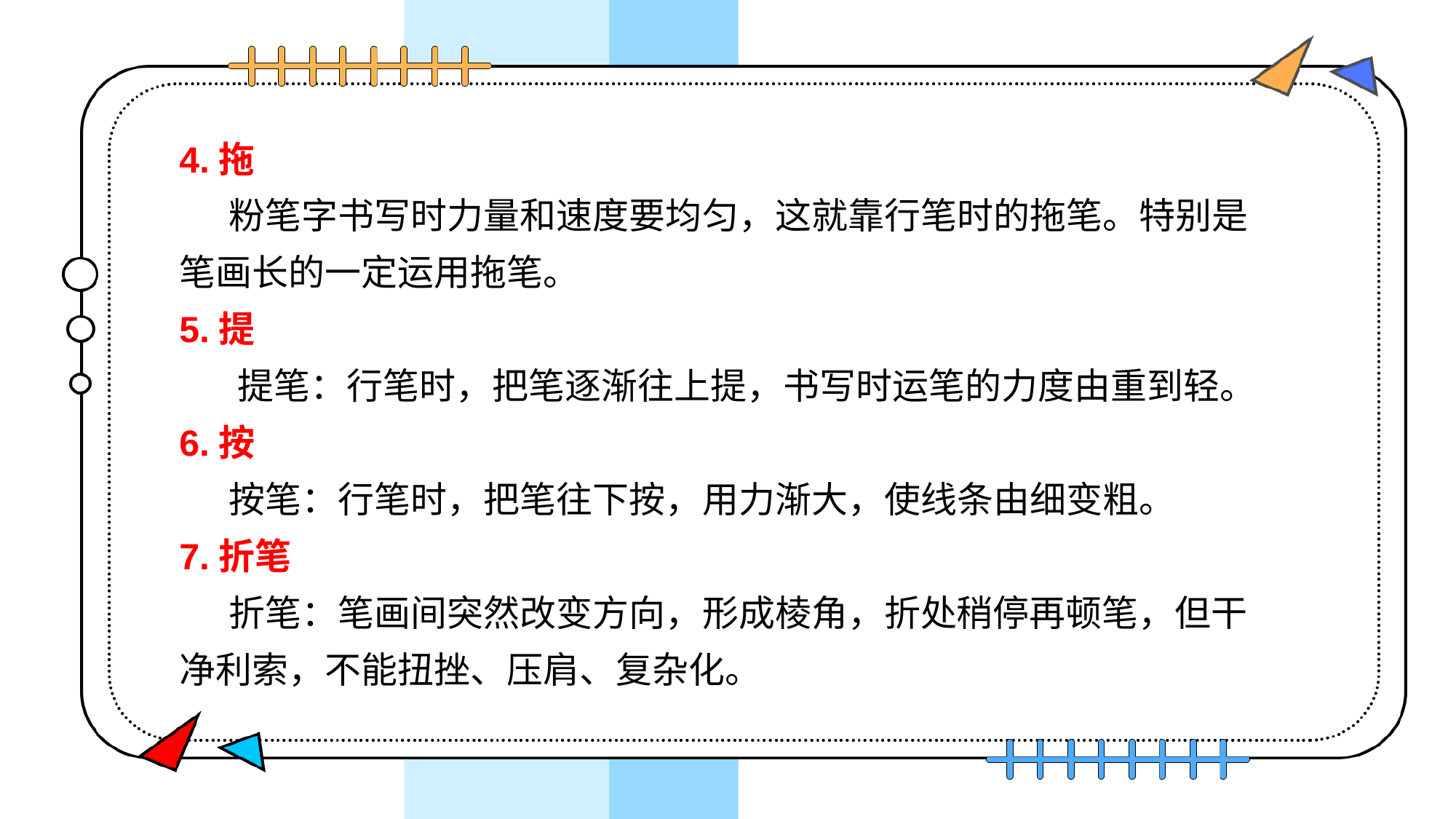

4.拖
     粉笔字书写时力量和速度要均匀，这就靠行笔时的拖笔。特别是笔画长的一定运用拖笔。
5.提
      提笔：行笔时，把笔逐渐往上提，书写时运笔的力度由重到轻。
6.按
     按笔：行笔时，把笔往下按，用力渐大，使线条由细变粗。
7.折笔
     折笔：笔画间突然改变方向，形成棱角，折处稍停再顿笔，但干净利索，不能扭挫、压肩、复杂化。